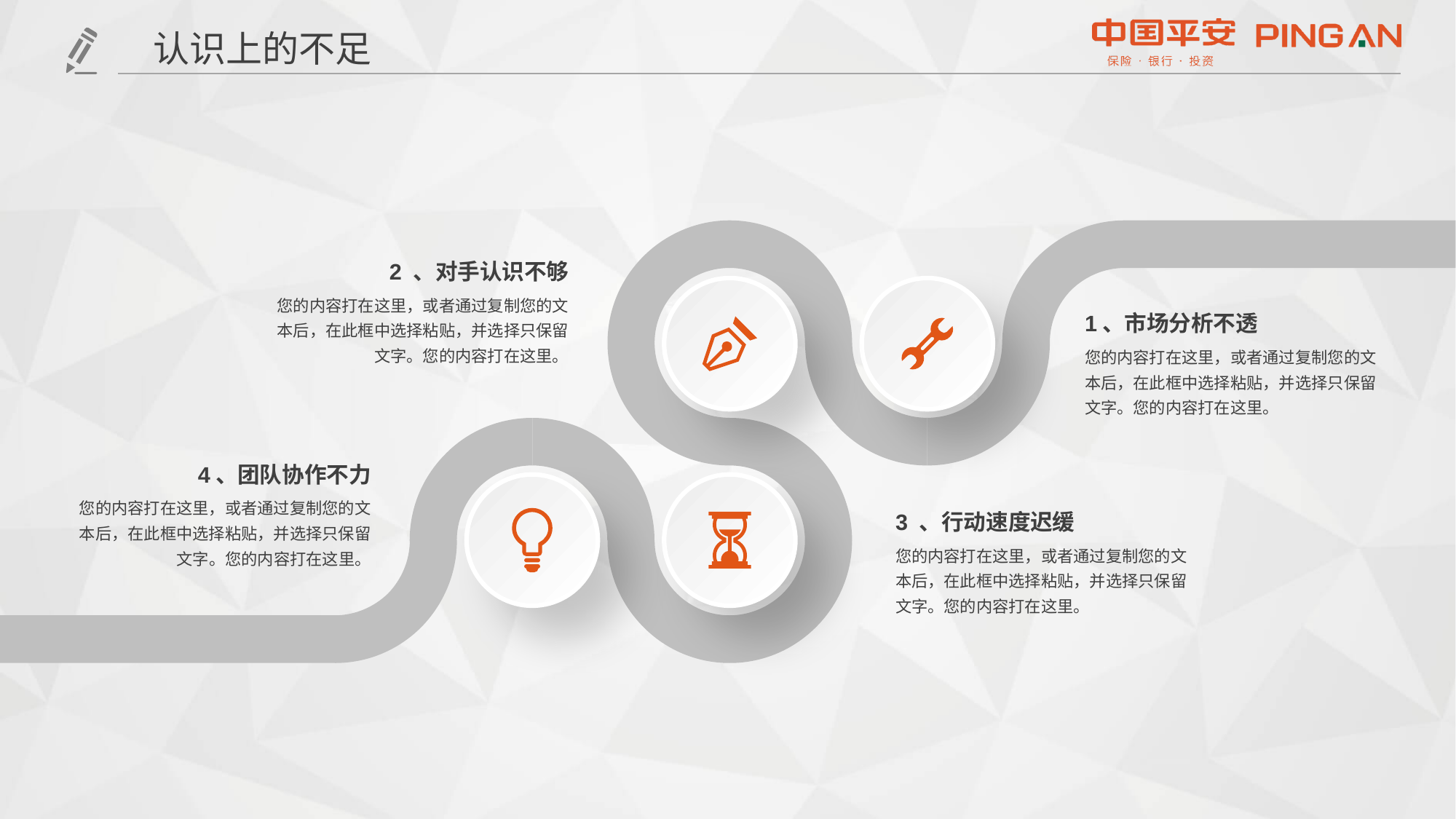

认识上的不足

2 、对手认识不够

您的内容打在这里，或者通过复制您的文本后，在此框中选择粘贴，并选择只保留文字。您的内容打在这里。
1、市场分析不透

您的内容打在这里，或者通过复制您的文本后，在此框中选择粘贴，并选择只保留文字。您的内容打在这里。

4、团队协作不力

您的内容打在这里，或者通过复制您的文本后，在此框中选择粘贴，并选择只保留文字。您的内容打在这里。
3 、行动速度迟缓

您的内容打在这里，或者通过复制您的文本后，在此框中选择粘贴，并选择只保留文字。您的内容打在这里。